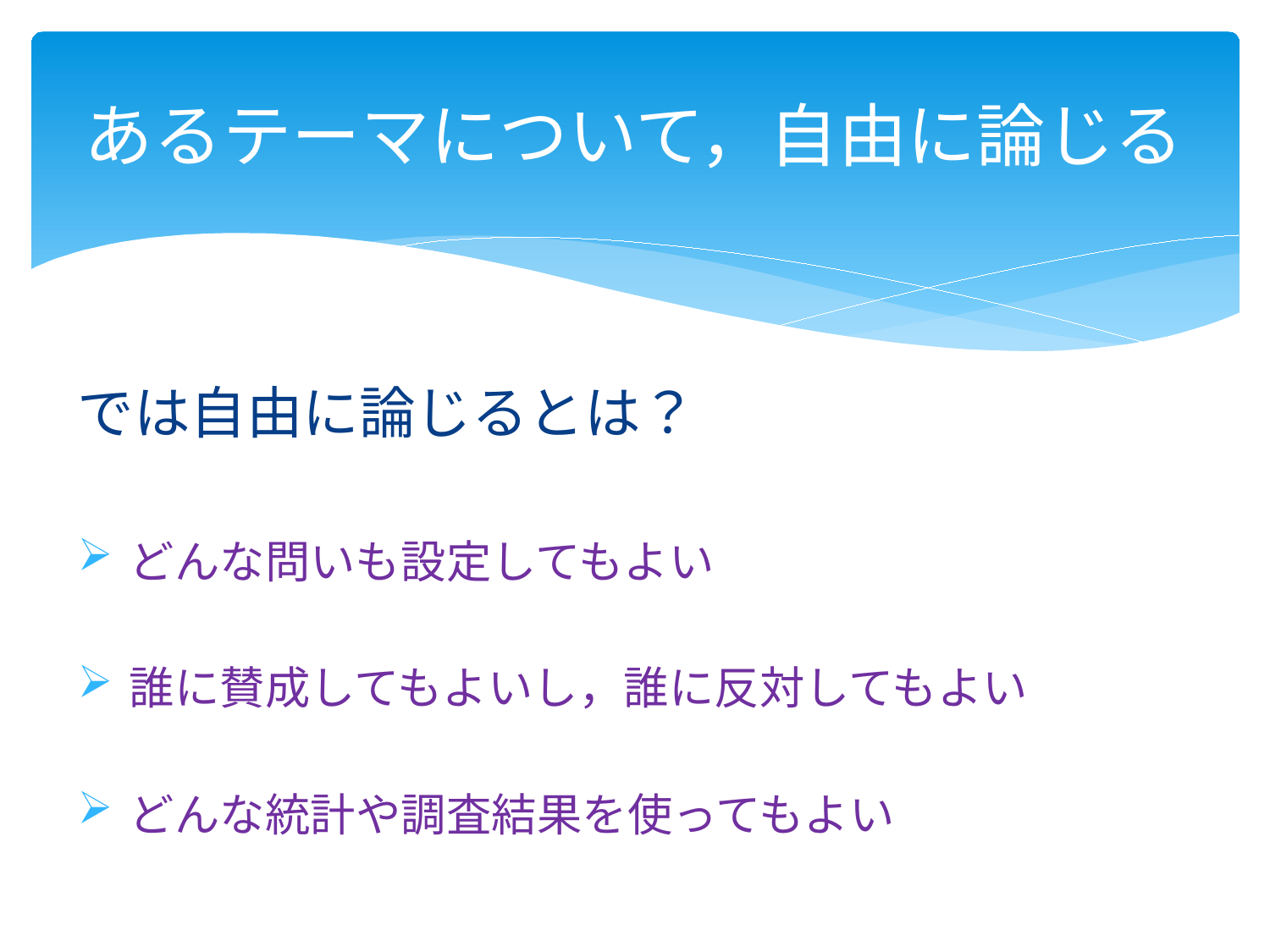

# あるテーマについて，自由に論じる
では自由に論じるとは？

 どんな問いも設定してもよい

 誰に賛成してもよいし，誰に反対してもよい

 どんな統計や調査結果を使ってもよい